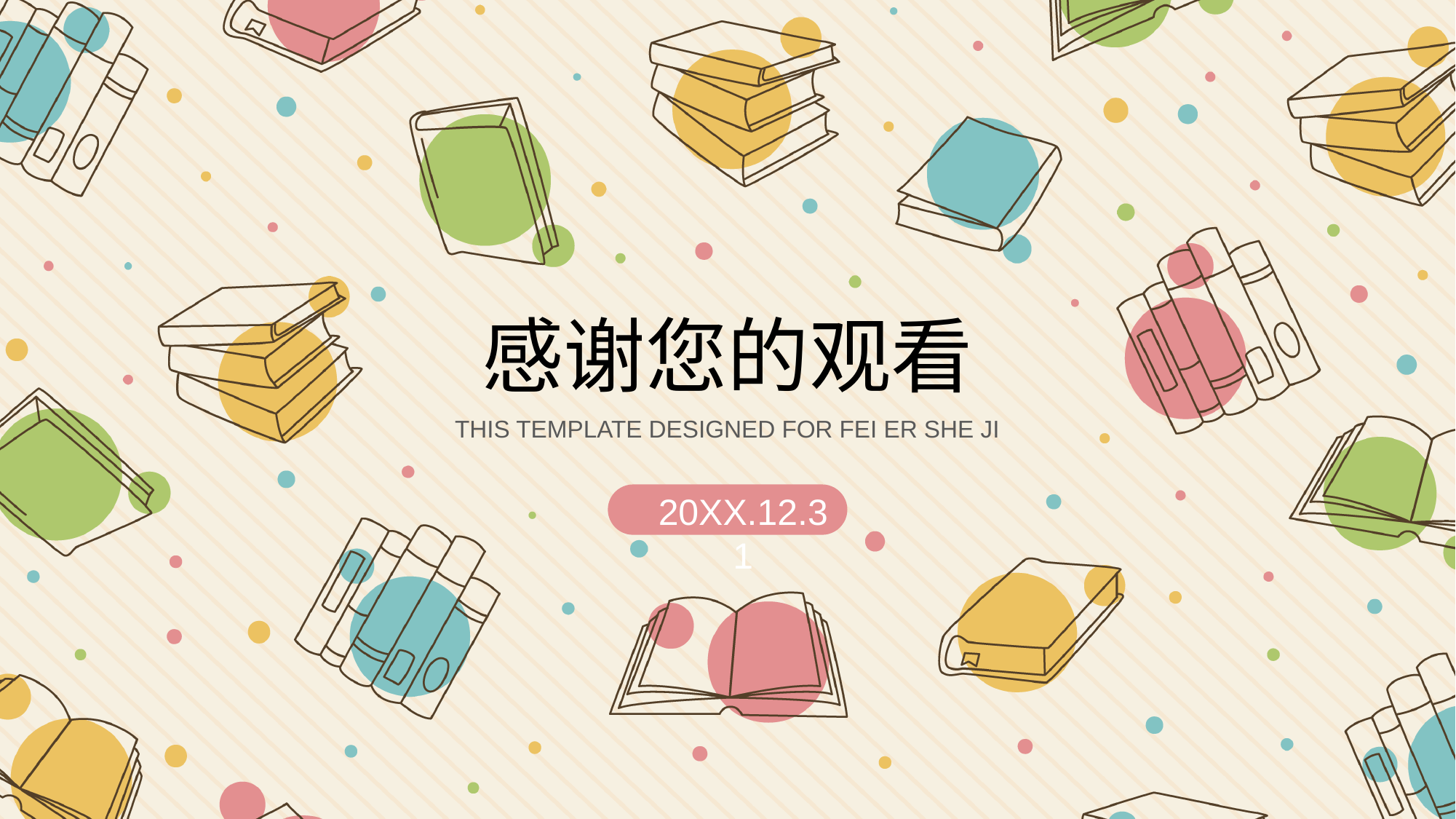

感谢您的观看
THIS TEMPLATE DESIGNED FOR FEI ER SHE JI
20XX.12.31